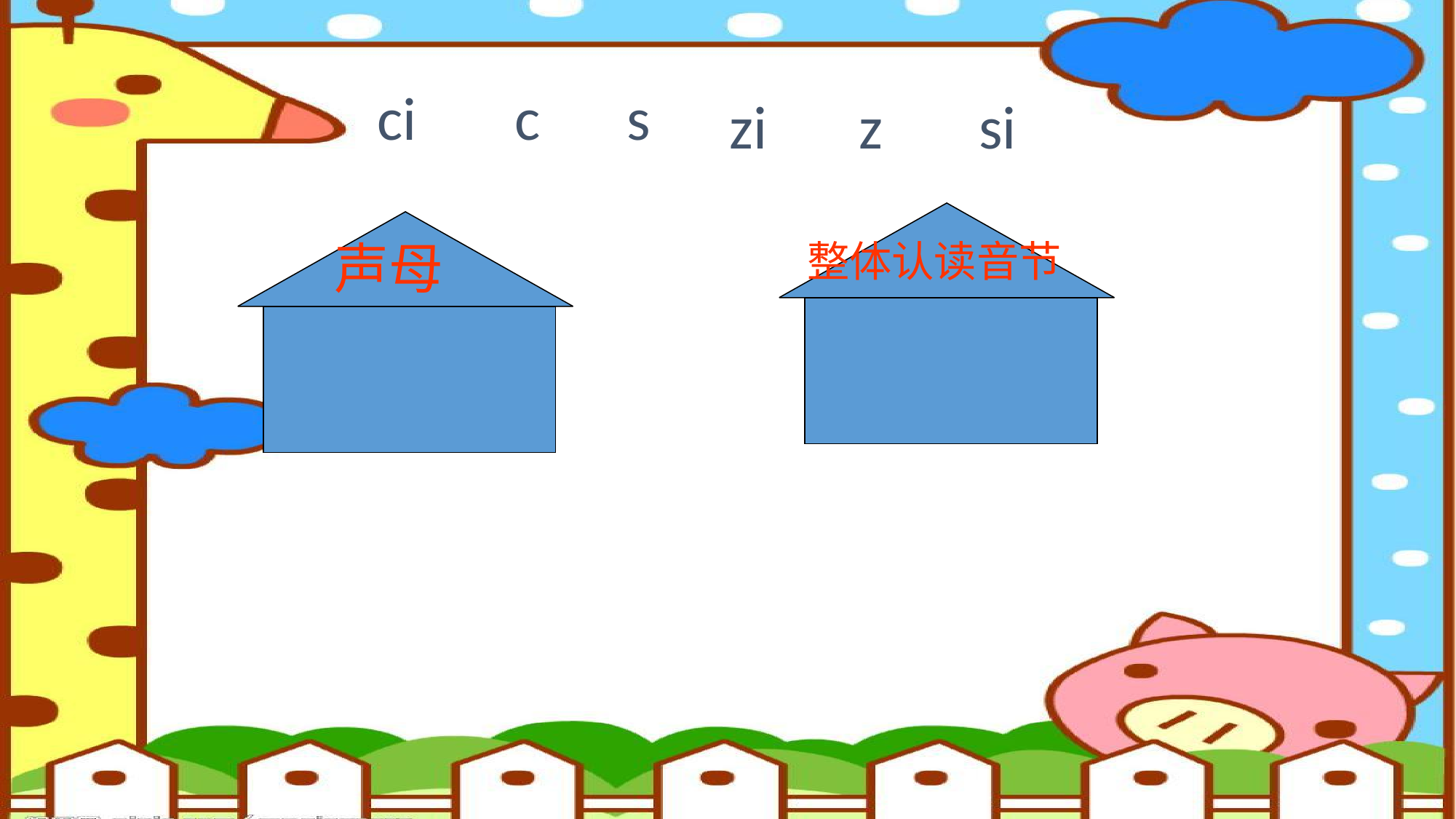

ci
c
s
zi
z
si

声母
整体认读音节